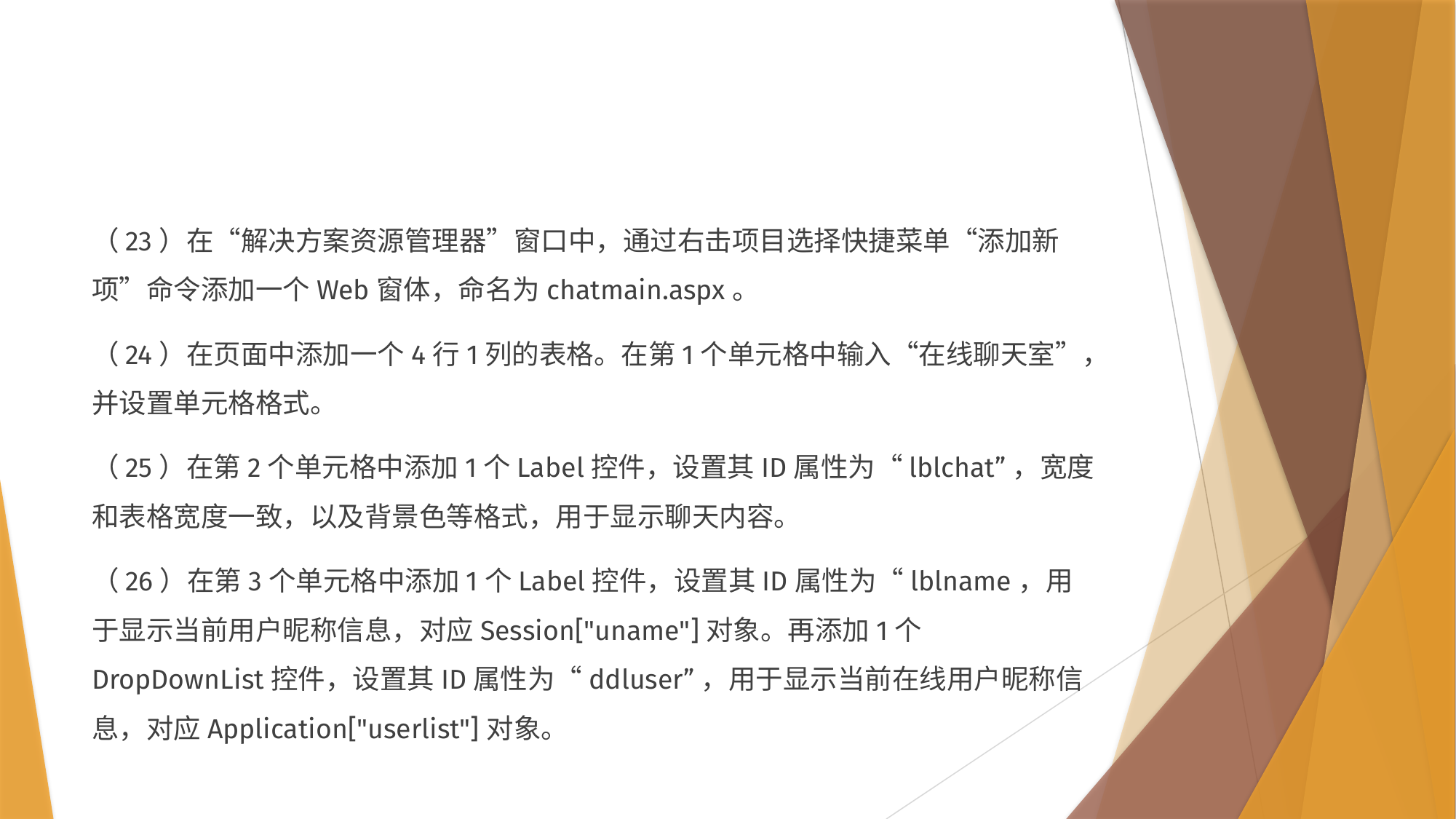

#
（23）在“解决方案资源管理器”窗口中，通过右击项目选择快捷菜单“添加新项”命令添加一个Web窗体，命名为chatmain.aspx。
（24）在页面中添加一个4行1列的表格。在第1个单元格中输入“在线聊天室”，并设置单元格格式。
（25）在第2个单元格中添加1个Label控件，设置其ID属性为“lblchat”，宽度和表格宽度一致，以及背景色等格式，用于显示聊天内容。
（26）在第3个单元格中添加1个Label控件，设置其ID属性为“lblname，用于显示当前用户昵称信息，对应Session["uname"]对象。再添加1个DropDownList控件，设置其ID属性为“ddluser”，用于显示当前在线用户昵称信息，对应Application["userlist"]对象。